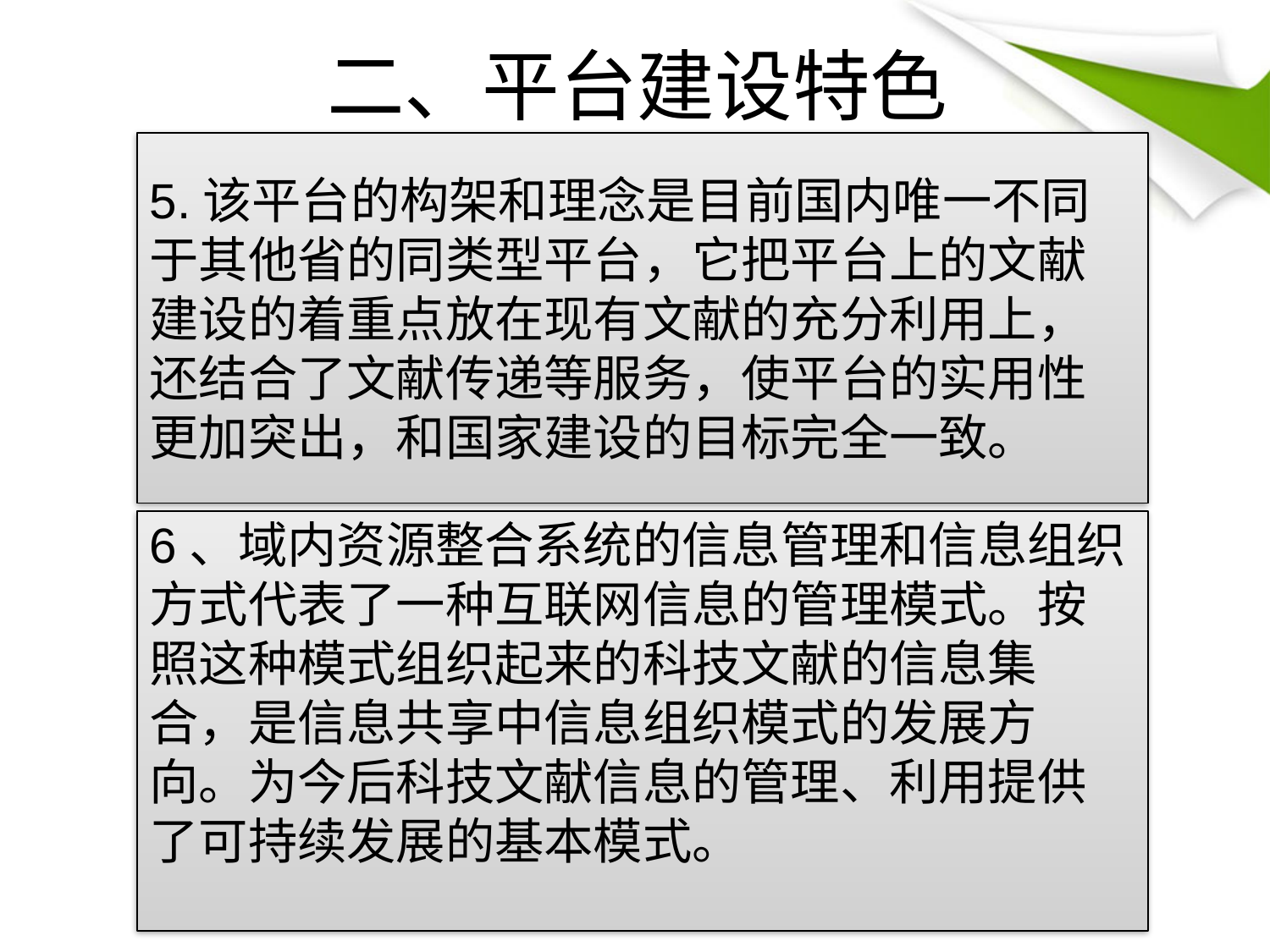

二、平台建设特色
5.该平台的构架和理念是目前国内唯一不同于其他省的同类型平台，它把平台上的文献建设的着重点放在现有文献的充分利用上，还结合了文献传递等服务，使平台的实用性更加突出，和国家建设的目标完全一致。
6、域内资源整合系统的信息管理和信息组织方式代表了一种互联网信息的管理模式。按照这种模式组织起来的科技文献的信息集合，是信息共享中信息组织模式的发展方向。为今后科技文献信息的管理、利用提供了可持续发展的基本模式。